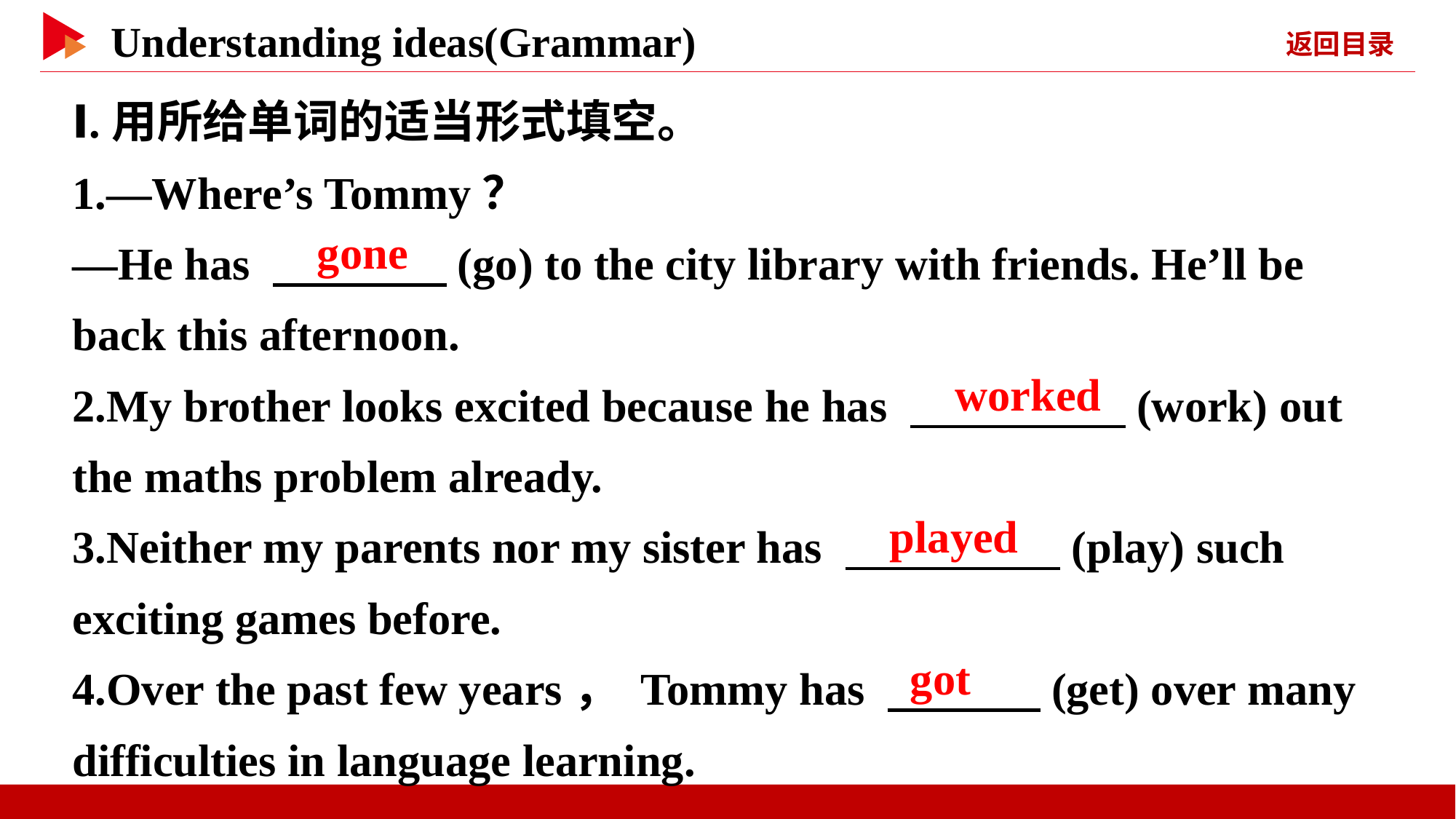

Ⅰ.用所给单词的适当形式填空。
1.—Where’s Tommy？
—He has 　        　(go) to the city library with friends. He’ll be back this afternoon.
2.My brother looks excited because he has 　            　(work) out the maths problem already.
3.Neither my parents nor my sister has 　            　(play) such exciting games before.
4.Over the past few years， Tommy has 　      　(get) over many difficulties in language learning.
　gone
　worked
　played
　got